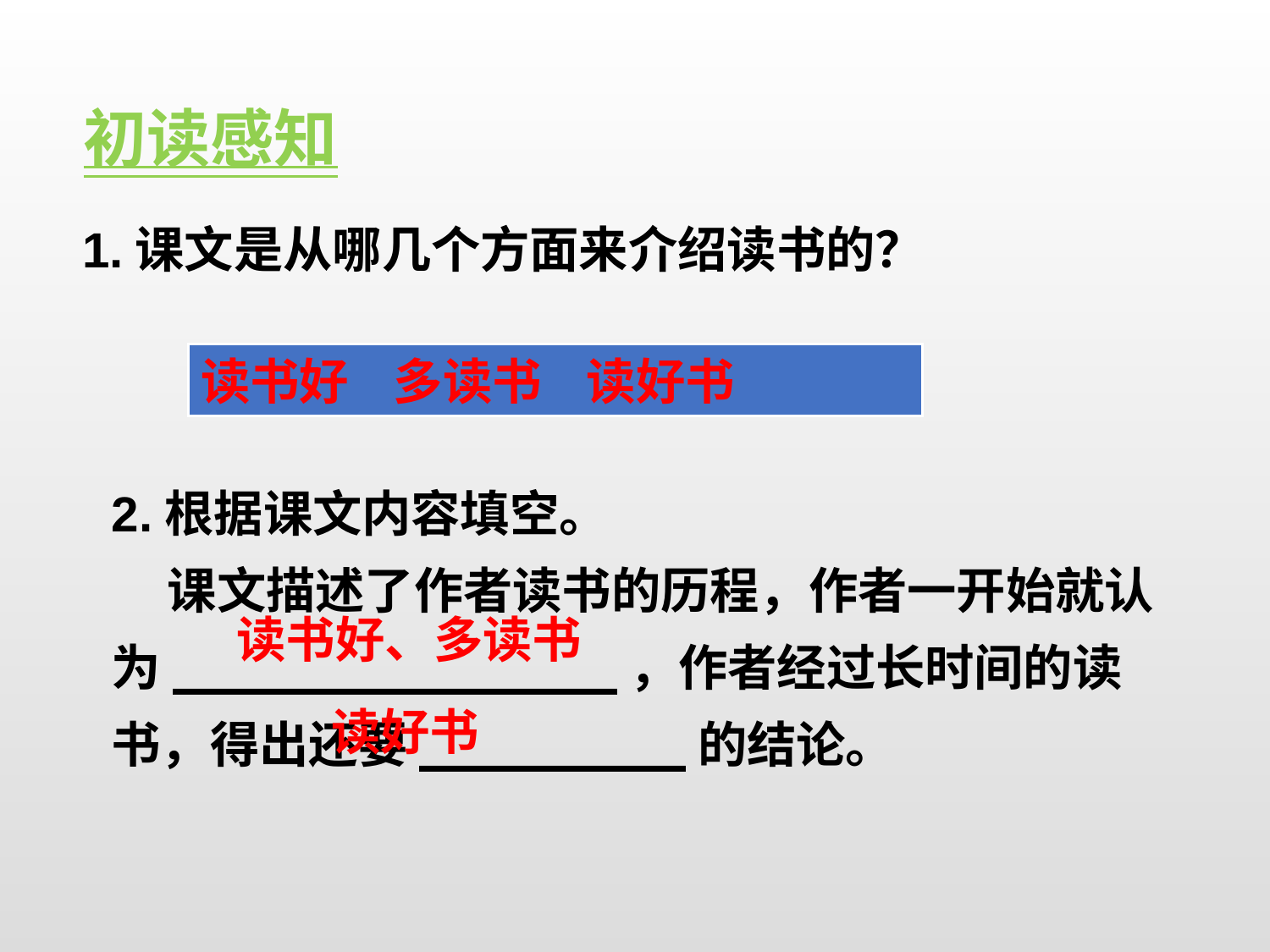

初读感知
1.课文是从哪几个方面来介绍读书的？
读书好    多读书    读好书
2.根据课文内容填空。
    课文描述了作者读书的历程，作者一开始就认为_______________，作者经过长时间的读书，得出还要_________的结论。
读书好、多读书
读好书